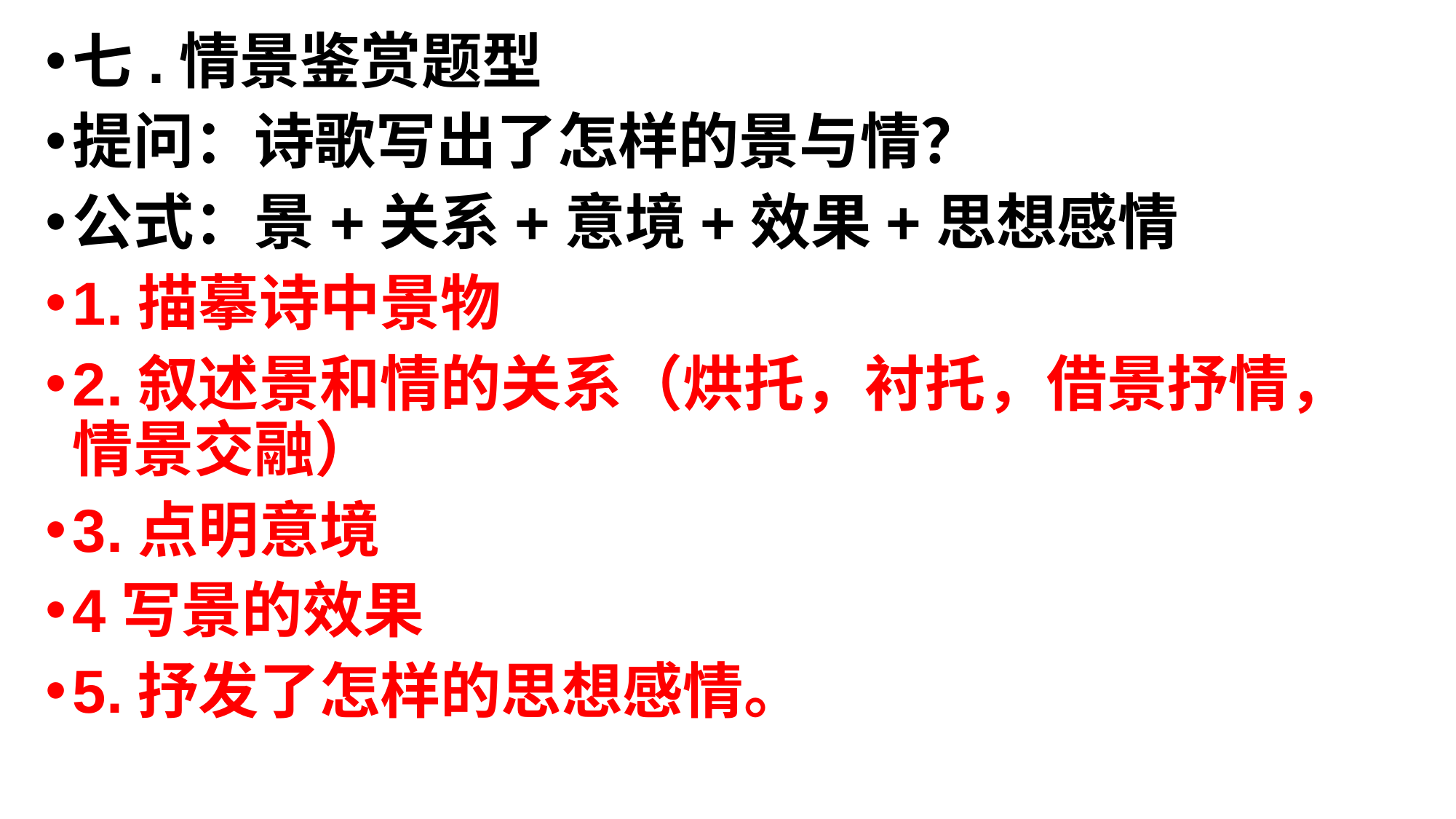

七.情景鉴赏题型
提问：诗歌写出了怎样的景与情？
公式：景+关系+意境+效果+思想感情
1.描摹诗中景物
2.叙述景和情的关系（烘托，衬托，借景抒情，情景交融）
3.点明意境
4写景的效果
5.抒发了怎样的思想感情。